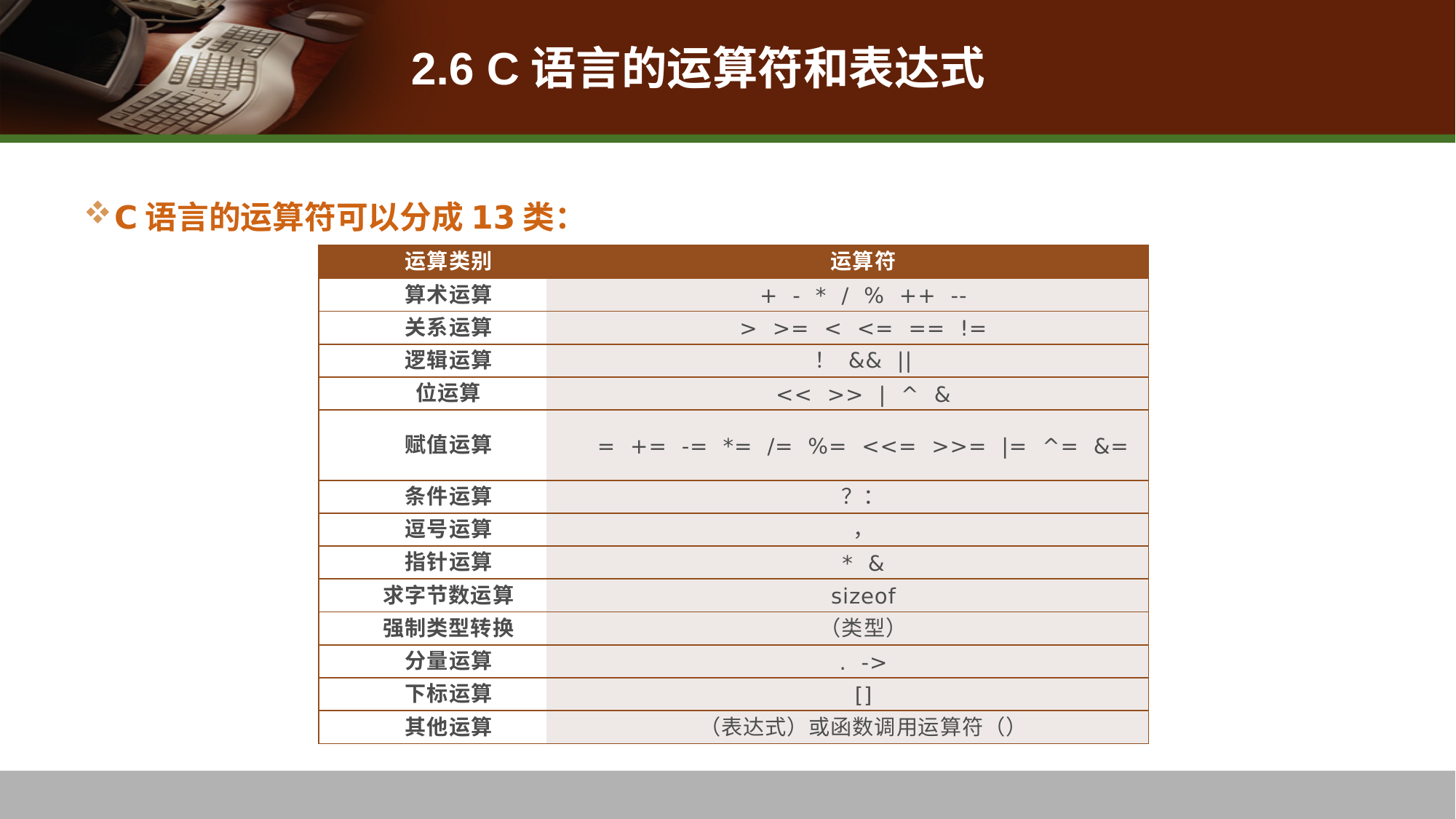

# 2.6 C语言的运算符和表达式
C语言的运算符可以分成13类：

| 运算类别 | 运算符 |
| --- | --- |
| 算术运算 | + - \* / % ++ -- |
| 关系运算 | > >= < <= == != |
| 逻辑运算 | ！ && || |
| 位运算 | << >> | ^ & |
| 赋值运算 | = += -= \*= /= %= <<= >>= |= ^= &= |
| 条件运算 | ？： |
| 逗号运算 | ， |
| 指针运算 | \* & |
| 求字节数运算 | sizeof |
| 强制类型转换 | （类型） |
| 分量运算 | . -> |
| 下标运算 | [] |
| 其他运算 | （表达式）或函数调用运算符（） |
程序说明